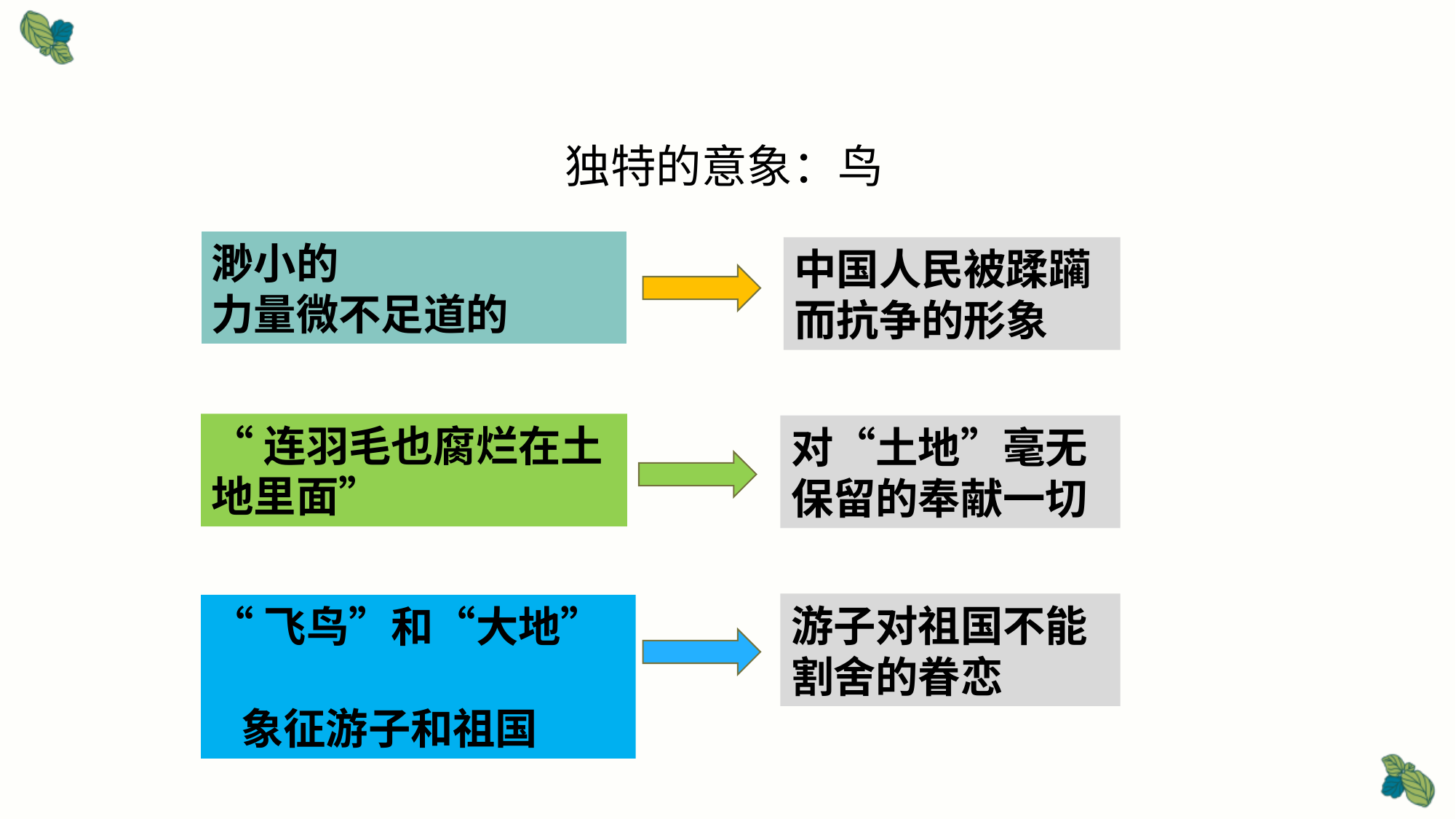

独特的意象：鸟
渺小的
力量微不足道的
中国人民被蹂躏
而抗争的形象

“连羽毛也腐烂在土地里面”
对“土地”毫无保留的奉献一切

游子对祖国不能
割舍的眷恋
“飞鸟”和“大地”
  象征游子和祖国